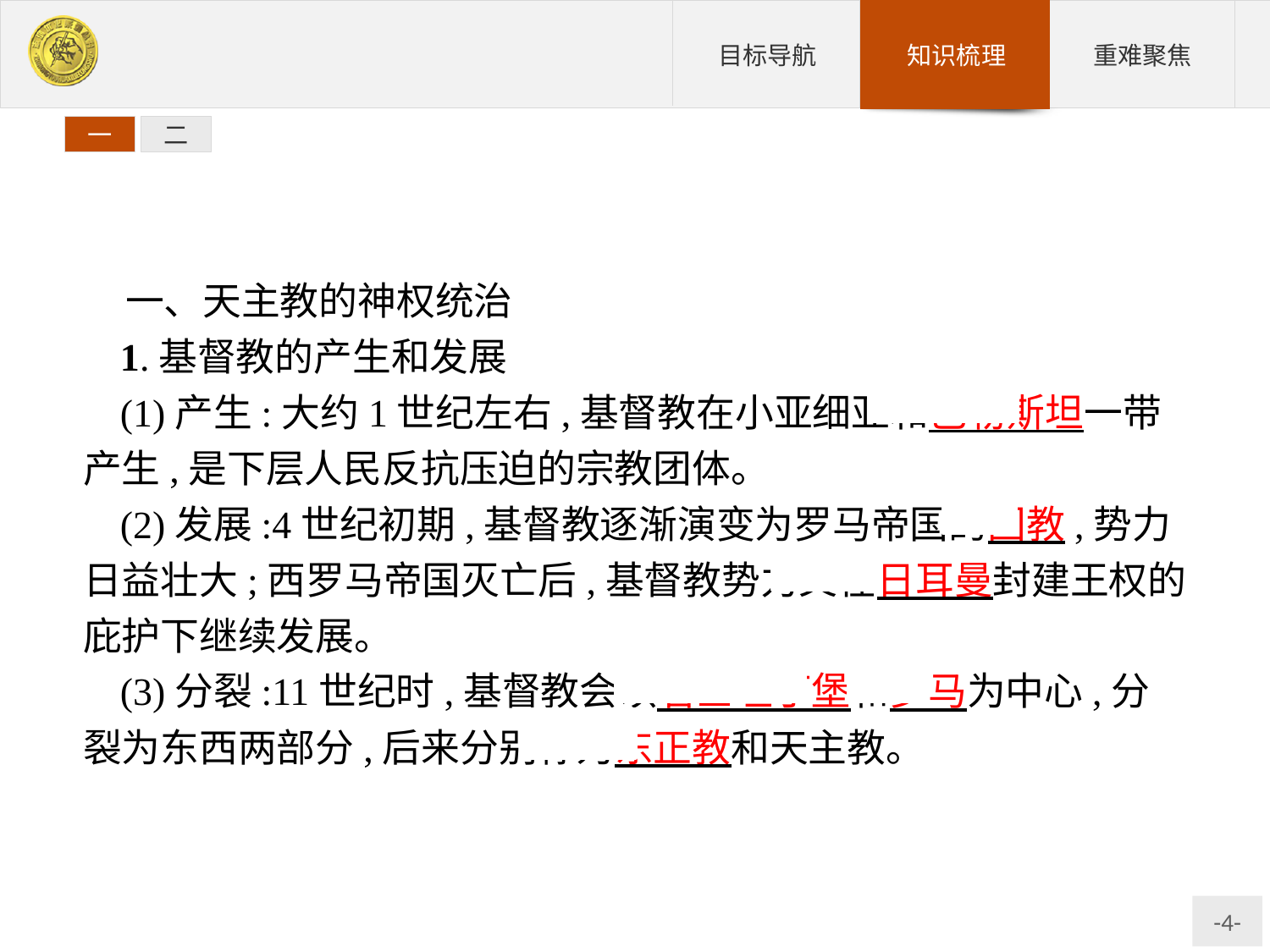

一
二
一、天主教的神权统治
1.基督教的产生和发展
(1)产生:大约1世纪左右,基督教在小亚细亚和巴勒斯坦一带产生,是下层人民反抗压迫的宗教团体。
(2)发展:4世纪初期,基督教逐渐演变为罗马帝国的国教,势力日益壮大;西罗马帝国灭亡后,基督教势力又在日耳曼封建王权的庇护下继续发展。
(3)分裂:11世纪时,基督教会以君士坦丁堡和罗马为中心,分裂为东西两部分,后来分别称为东正教和天主教。